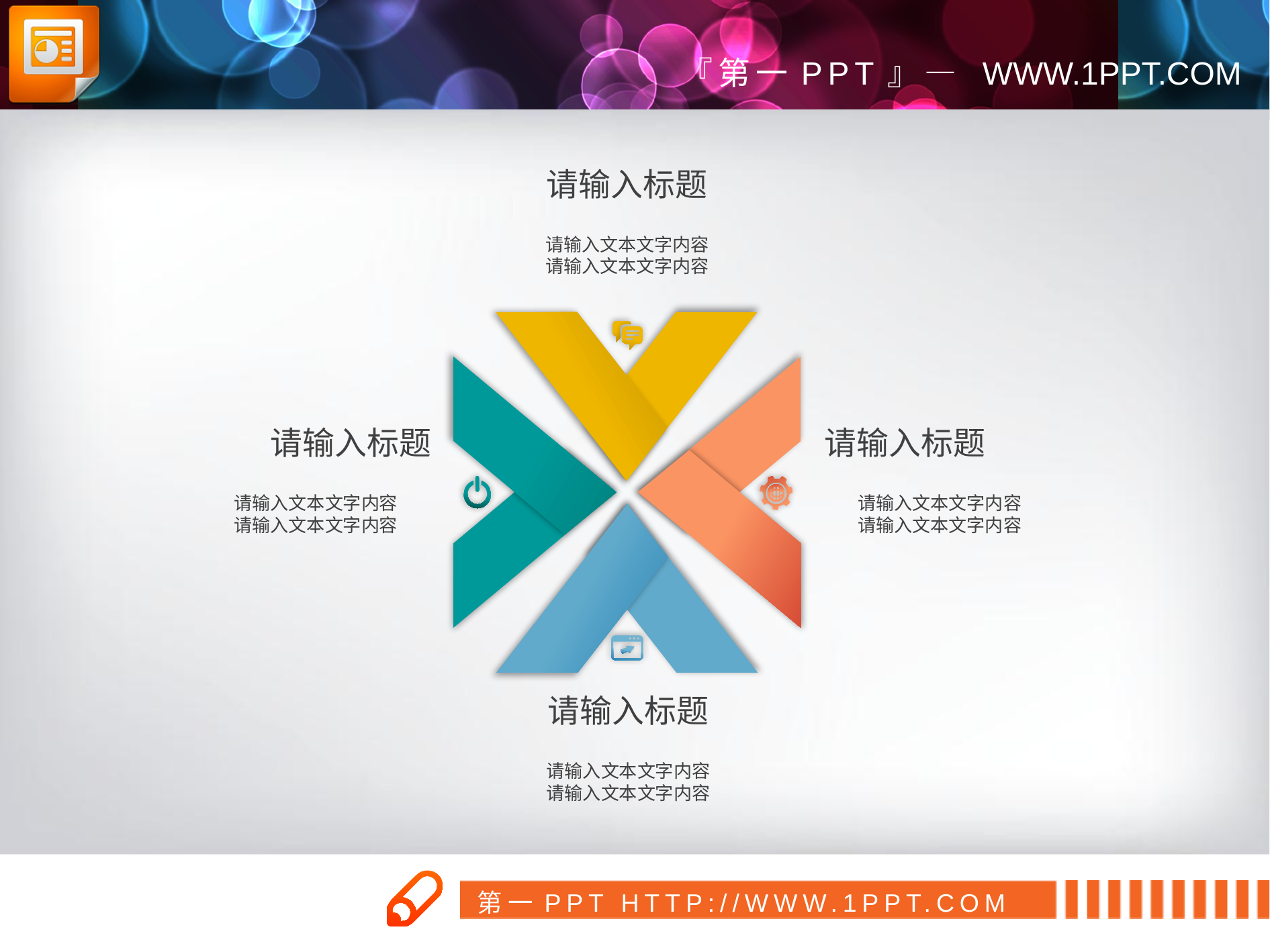

请输入标题
请输入文本文字内容
请输入文本文字内容

请输入标题
请输入文本文字内容
请输入文本文字内容
请输入标题
请输入文本文字内容
请输入文本文字内容
请输入标题
请输入文本文字内容
请输入文本文字内容